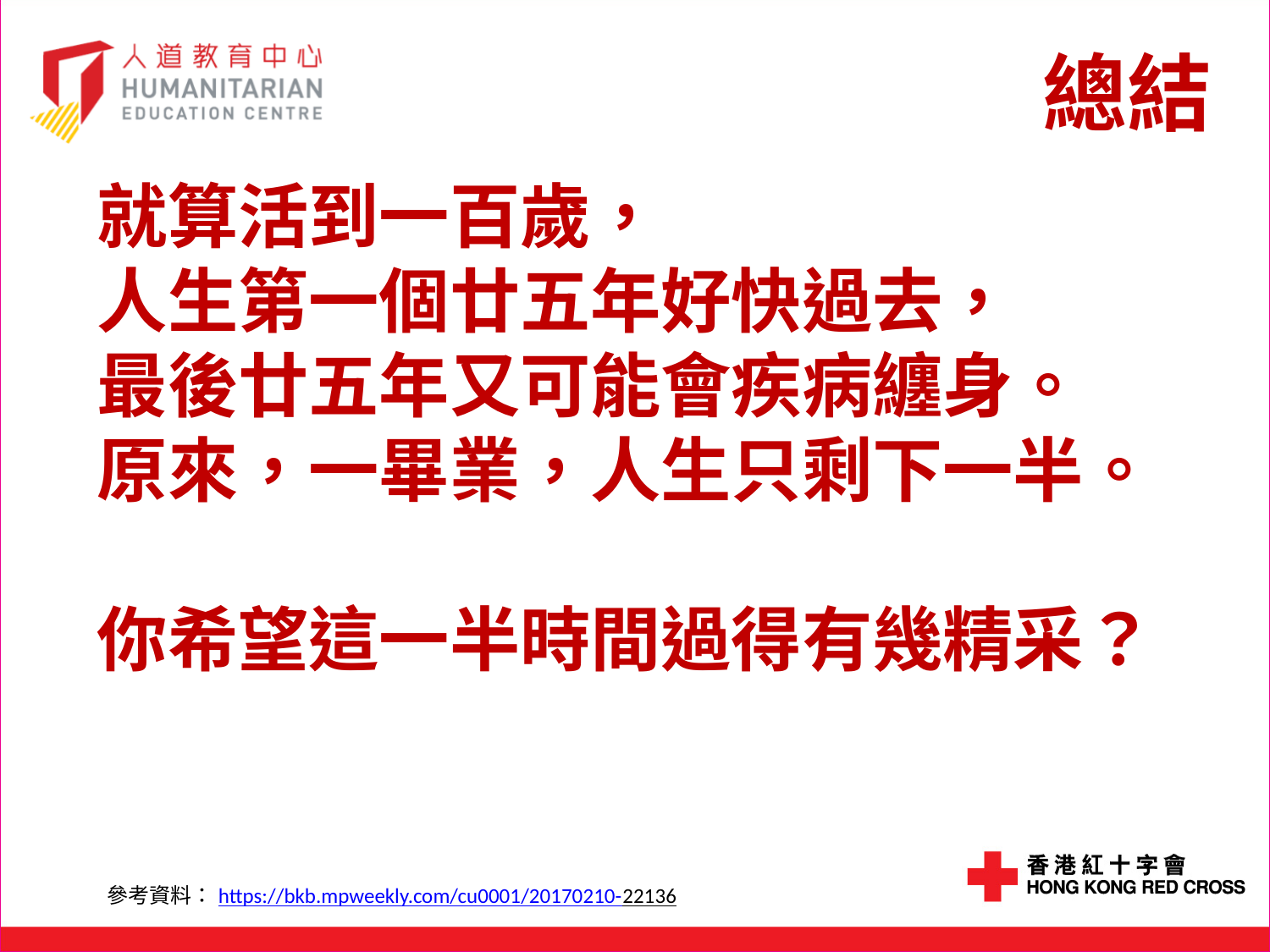

# 總結
就算活到一百歲，
人生第一個廿五年好快過去，
最後廿五年又可能會疾病纏身。
原來，一畢業，人生只剩下一半。

你希望這一半時間過得有幾精采？
參考資料：https://bkb.mpweekly.com/cu0001/20170210-22136